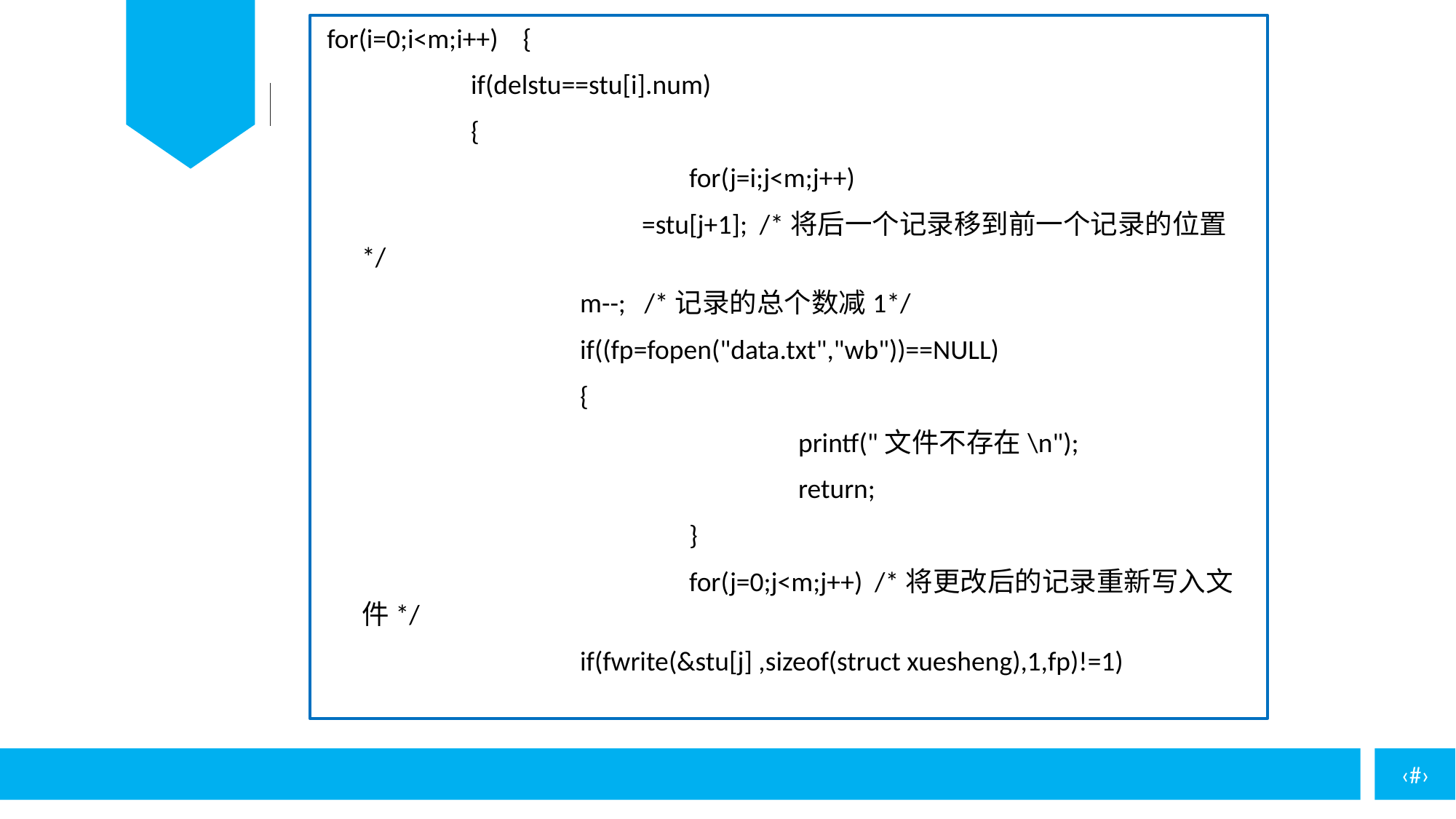

for(i=0;i<m;i++)    {
	 	if(delstu==stu[i].num)
	   	{
	  			for(j=i;j<m;j++)
	      		          =stu[j+1];  /*将后一个记录移到前一个记录的位置*/
	       		m--;   /*记录的总个数减1*/
      			if((fp=fopen("data.txt","wb"))==NULL)
     			{
				 	printf("文件不存在\n");
					return;
				}
  				for(j=0;j<m;j++)  /*将更改后的记录重新写入文件*/
      			if(fwrite(&stu[j] ,sizeof(struct xuesheng),1,fp)!=1)